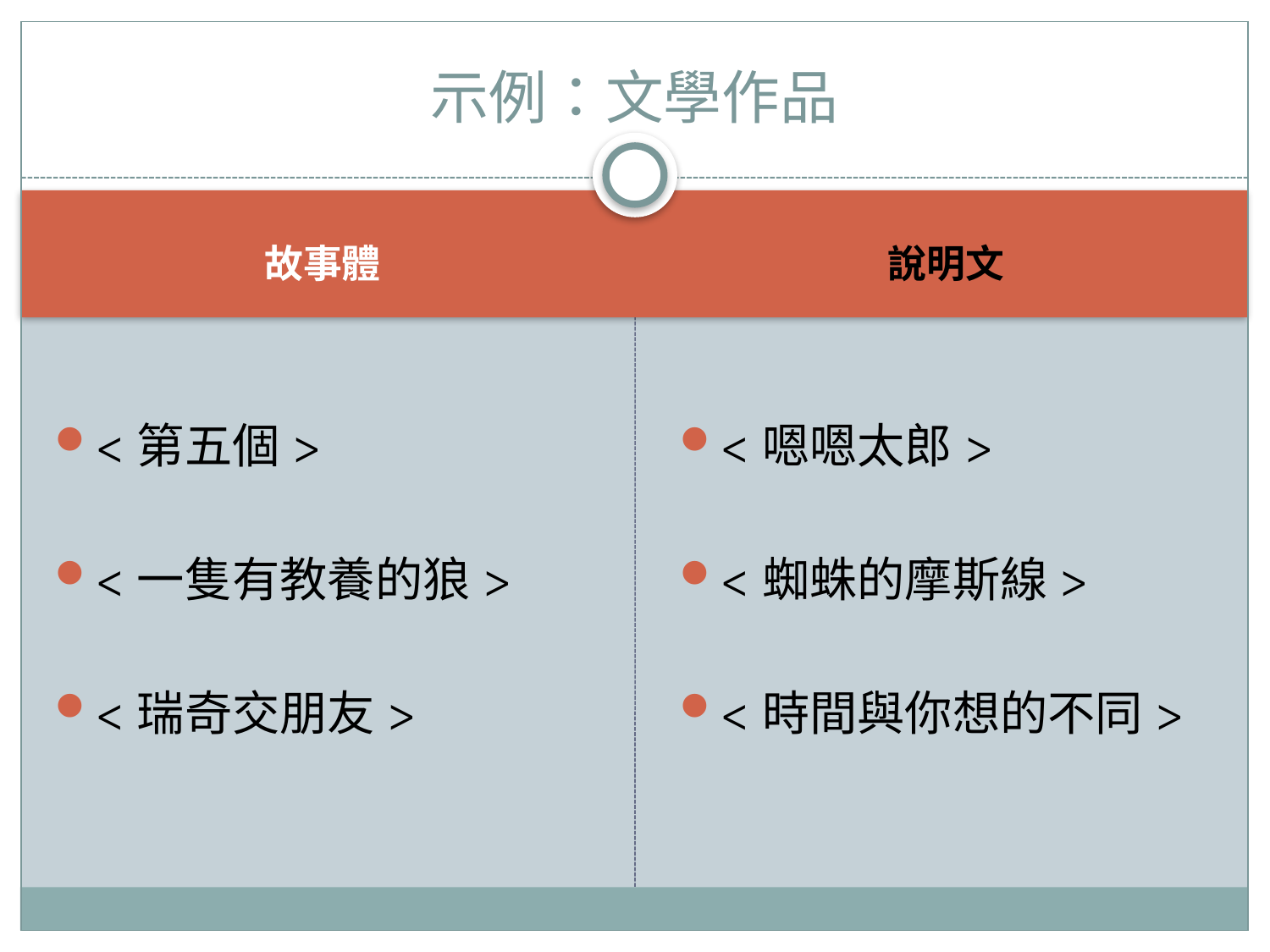

# 示例：文學作品
故事體
說明文

<第五個>

<一隻有教養的狼>

<瑞奇交朋友>

<嗯嗯太郎>

<蜘蛛的摩斯線>

<時間與你想的不同>